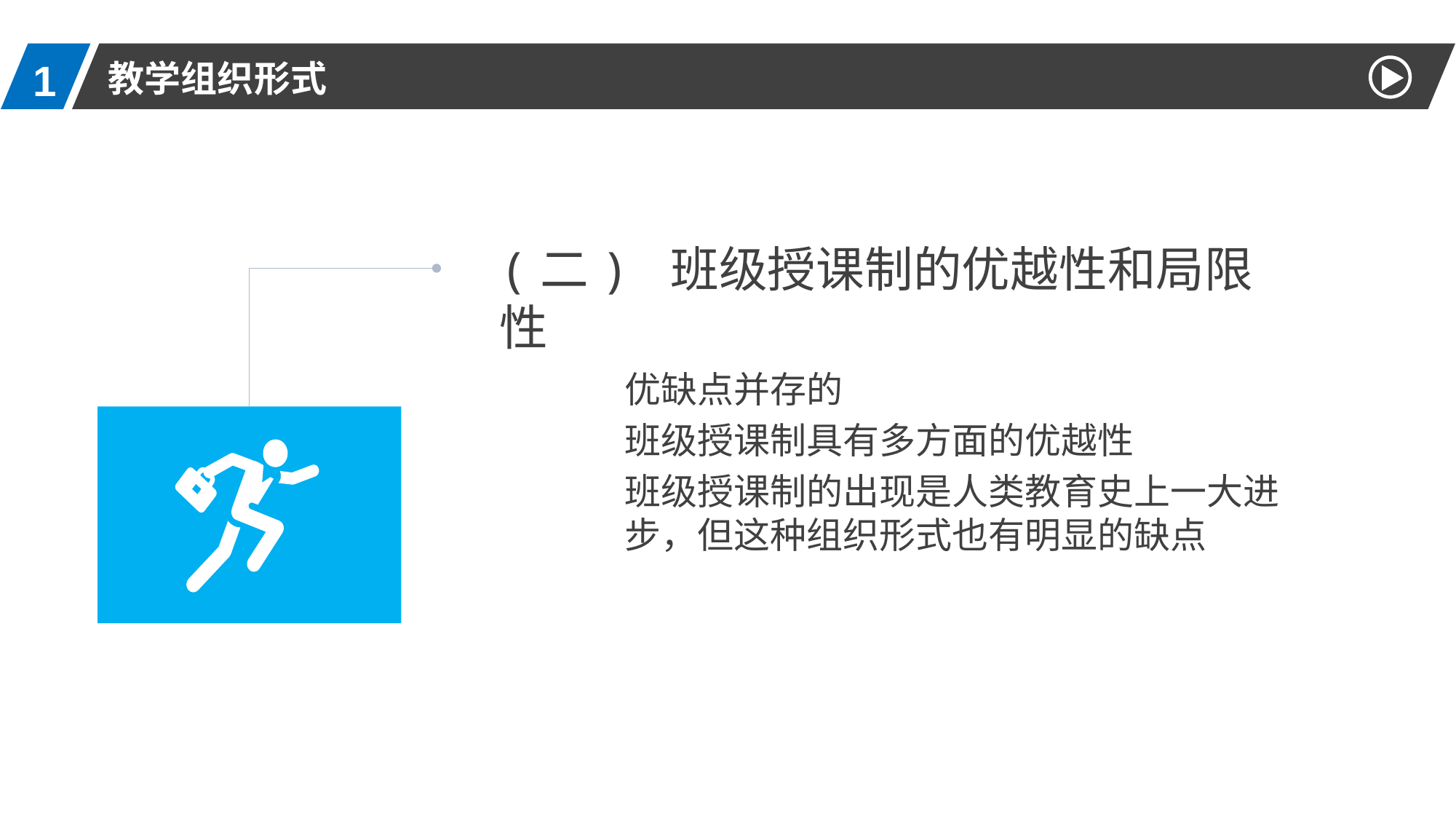

1
教学组织形式

(二) 班级授课制的优越性和局限性
优缺点并存的
班级授课制具有多方面的优越性
班级授课制的出现是人类教育史上一大进步，但这种组织形式也有明显的缺点